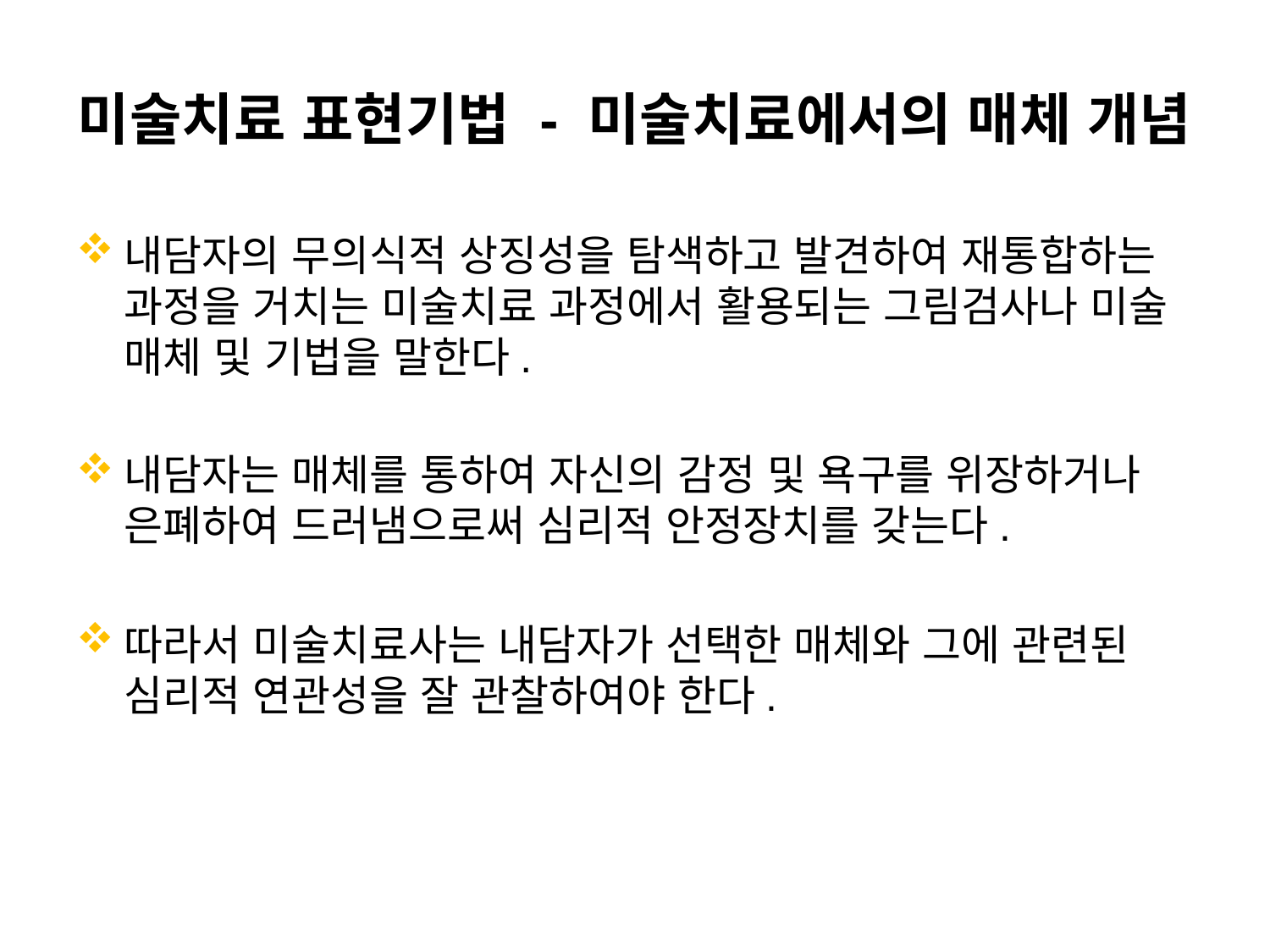

# 미술치료 표현기법 - 미술치료에서의 매체 개념
내담자의 무의식적 상징성을 탐색하고 발견하여 재통합하는 과정을 거치는 미술치료 과정에서 활용되는 그림검사나 미술 매체 및 기법을 말한다.

내담자는 매체를 통하여 자신의 감정 및 욕구를 위장하거나 은폐하여 드러냄으로써 심리적 안정장치를 갖는다.

따라서 미술치료사는 내담자가 선택한 매체와 그에 관련된 심리적 연관성을 잘 관찰하여야 한다.